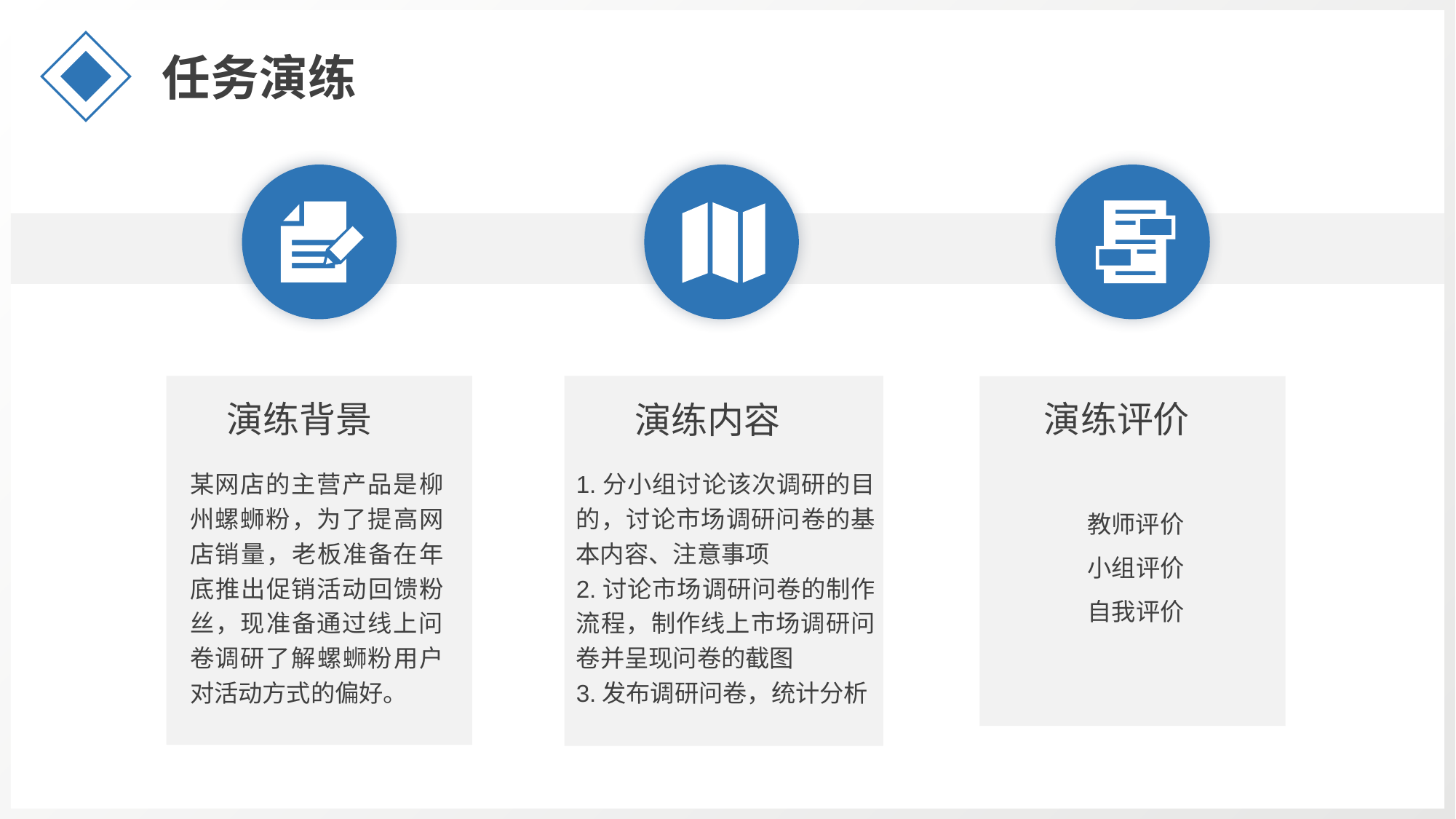

任务演练

演练背景
演练评价
演练内容
某网店的主营产品是柳州螺蛳粉，为了提高网店销量，老板准备在年底推出促销活动回馈粉丝，现准备通过线上问卷调研了解螺蛳粉用户对活动方式的偏好。
1.分小组讨论该次调研的目的，讨论市场调研问卷的基本内容、注意事项
2.讨论市场调研问卷的制作流程，制作线上市场调研问卷并呈现问卷的截图
3.发布调研问卷，统计分析
教师评价
小组评价
自我评价